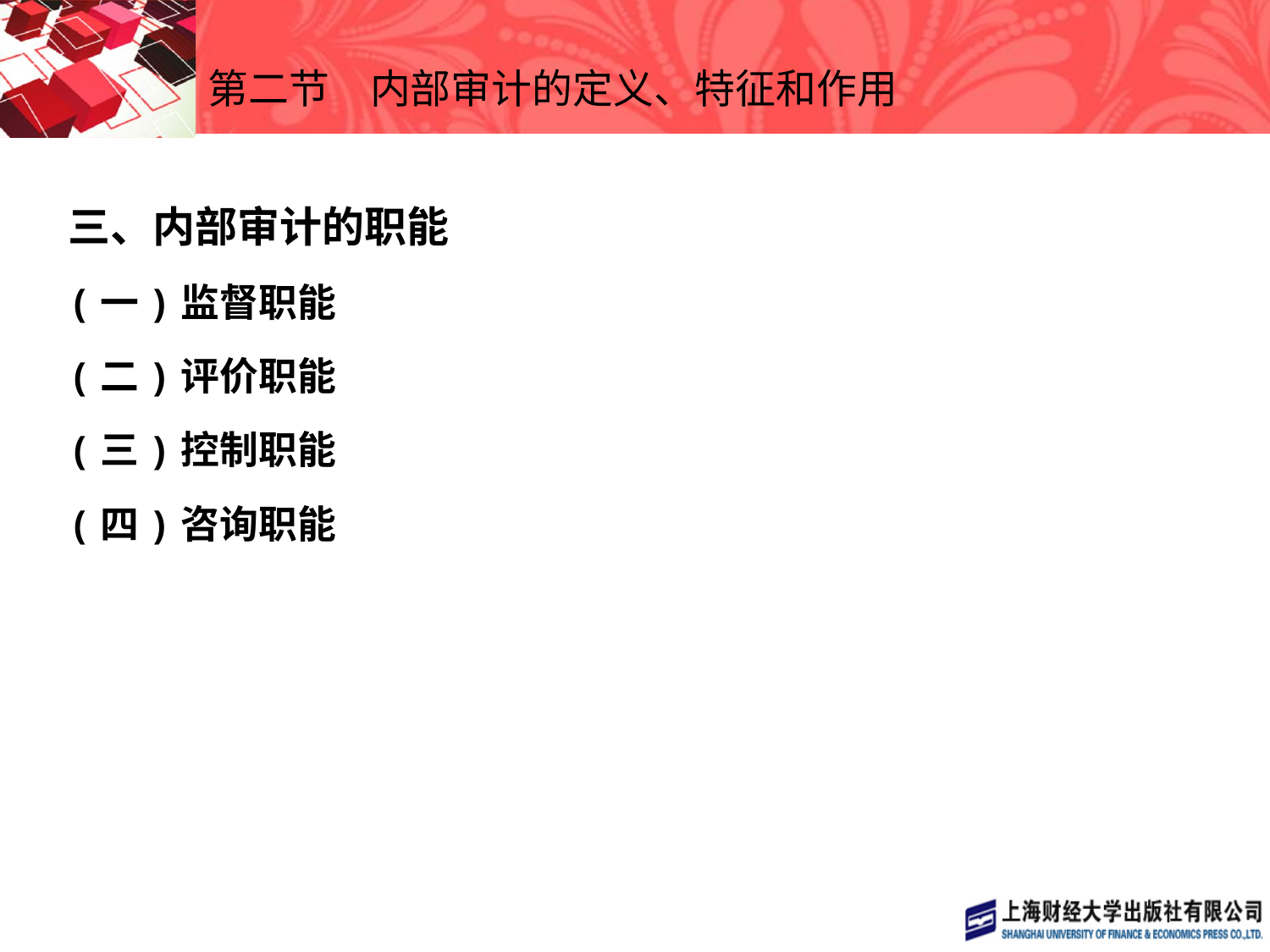

# 第二节　内部审计的定义、特征和作用
三、内部审计的职能
(一)监督职能
(二)评价职能
(三)控制职能
(四)咨询职能